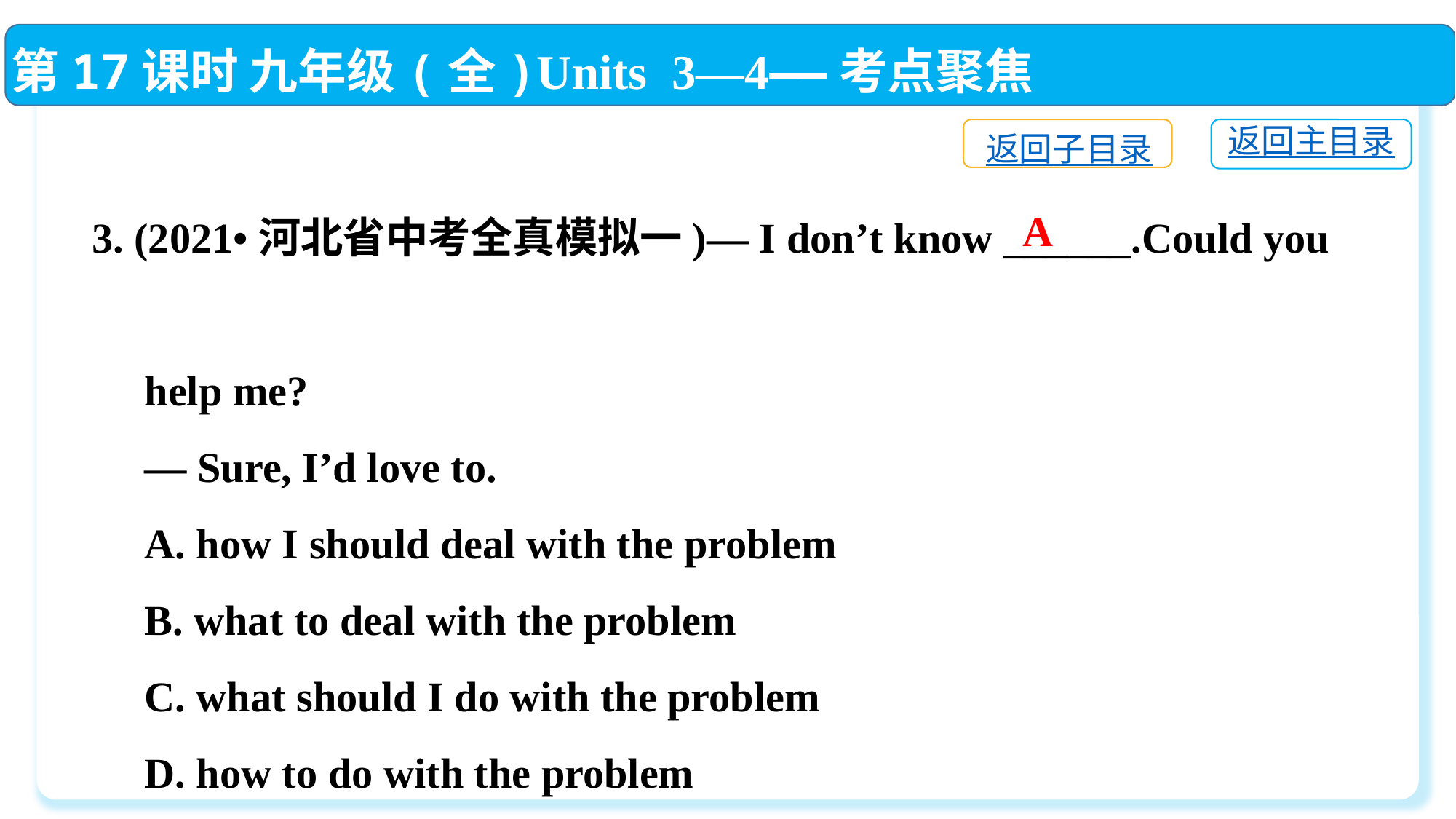

第17课时 九年级(全)Units  3—4——考点聚焦

返回主目录

返回子目录
3. (2021•河北省中考全真模拟一)— I don’t know ______.Could you
     help me?
     — Sure, I’d love to.
     A. how I should deal with the problem
     B. what to deal with the problem
     C. what should I do with the problem
     D. how to do with the problem
A